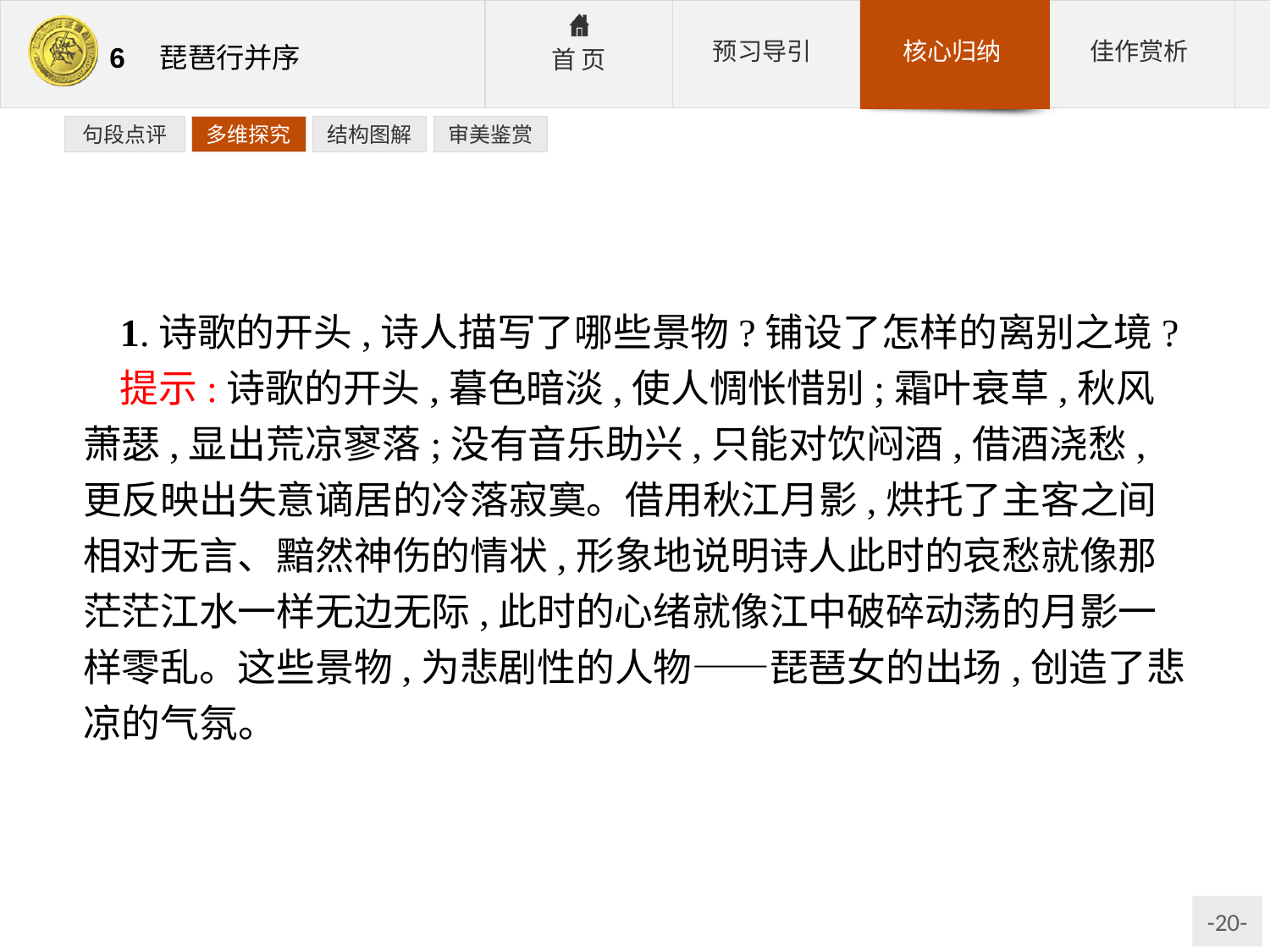

句段点评
多维探究
结构图解
审美鉴赏
1.诗歌的开头,诗人描写了哪些景物?铺设了怎样的离别之境?
提示:诗歌的开头,暮色暗淡,使人惆怅惜别;霜叶衰草,秋风萧瑟,显出荒凉寥落;没有音乐助兴,只能对饮闷酒,借酒浇愁,更反映出失意谪居的冷落寂寞。借用秋江月影,烘托了主客之间相对无言、黯然神伤的情状,形象地说明诗人此时的哀愁就像那茫茫江水一样无边无际,此时的心绪就像江中破碎动荡的月影一样零乱。这些景物,为悲剧性的人物——琵琶女的出场,创造了悲凉的气氛。